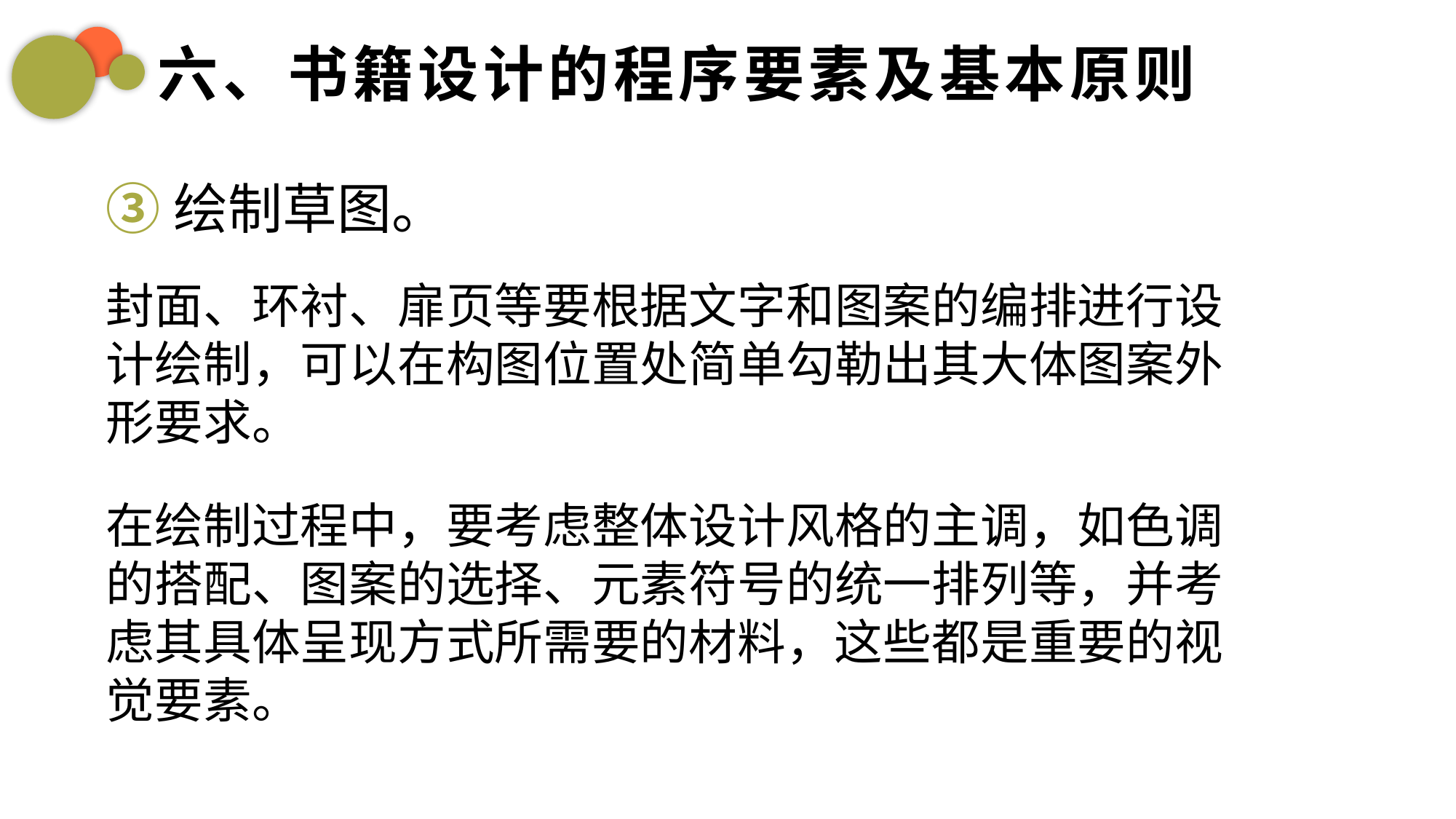

六、书籍设计的程序要素及基本原则
③绘制草图。
封面、环衬、扉页等要根据文字和图案的编排进行设计绘制，可以在构图位置处简单勾勒出其大体图案外形要求。
在绘制过程中，要考虑整体设计风格的主调，如色调的搭配、图案的选择、元素符号的统一排列等，并考虑其具体呈现方式所需要的材料，这些都是重要的视觉要素。